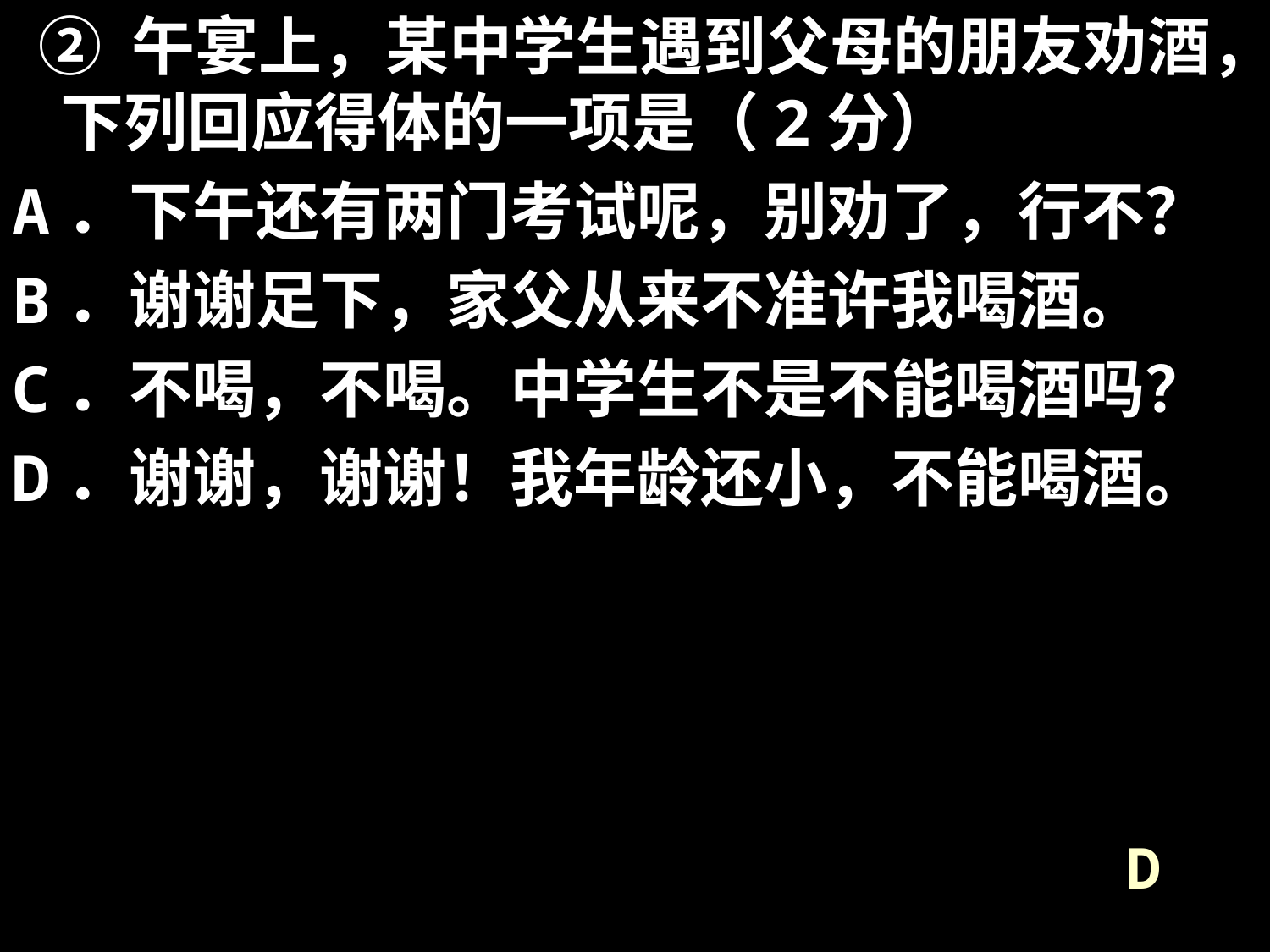

② 午宴上，某中学生遇到父母的朋友劝酒，下列回应得体的一项是（2分）
A．下午还有两门考试呢，别劝了，行不？
B．谢谢足下，家父从来不准许我喝酒。
C．不喝，不喝。中学生不是不能喝酒吗？
D．谢谢，谢谢！我年龄还小，不能喝酒。

D